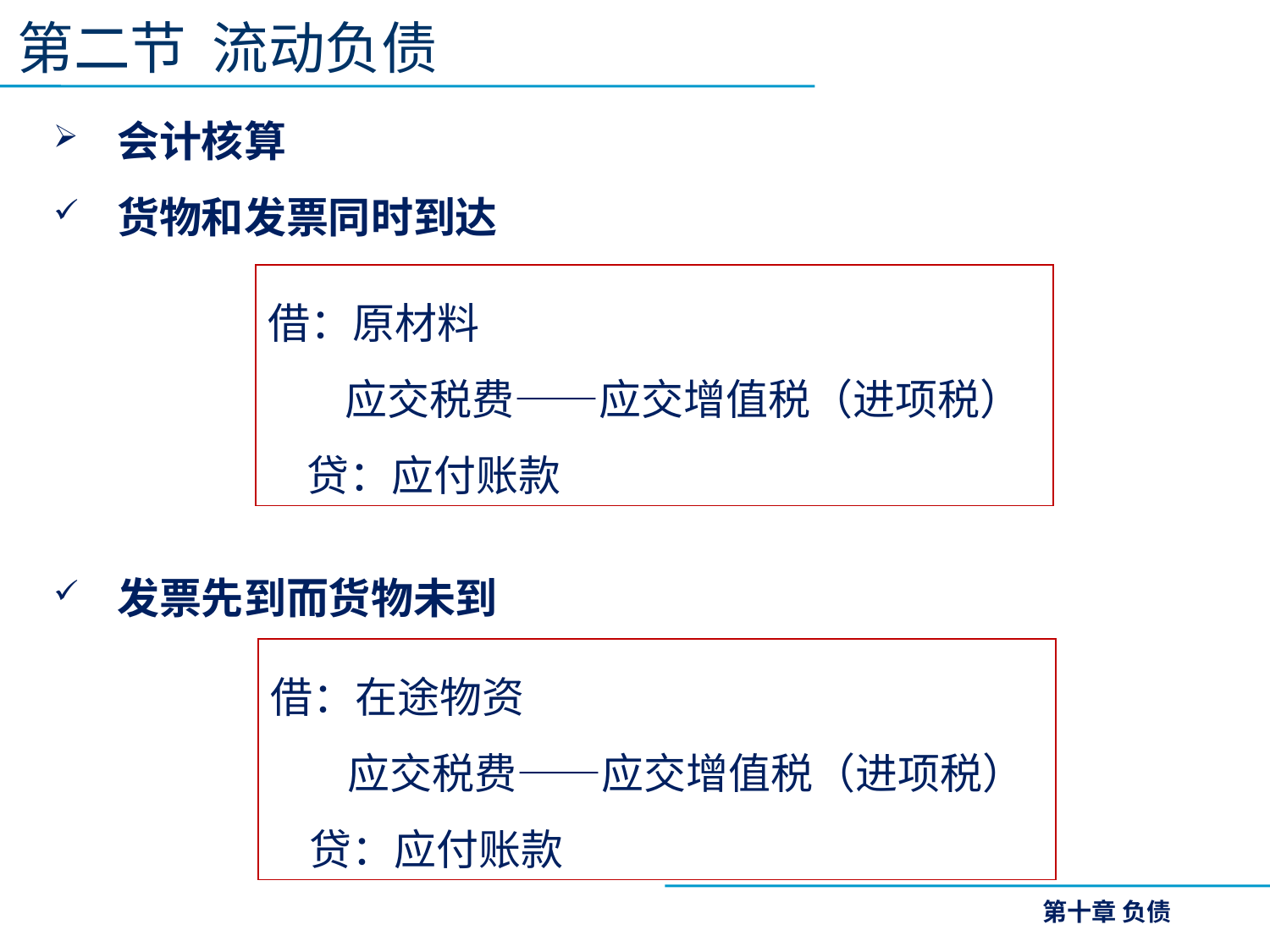

第二节  流动负债
会计核算
货物和发票同时到达

发票先到而货物未到
借：原材料
       应交税费——应交增值税（进项税）
   贷：应付账款
借：在途物资
       应交税费——应交增值税（进项税）
   贷：应付账款